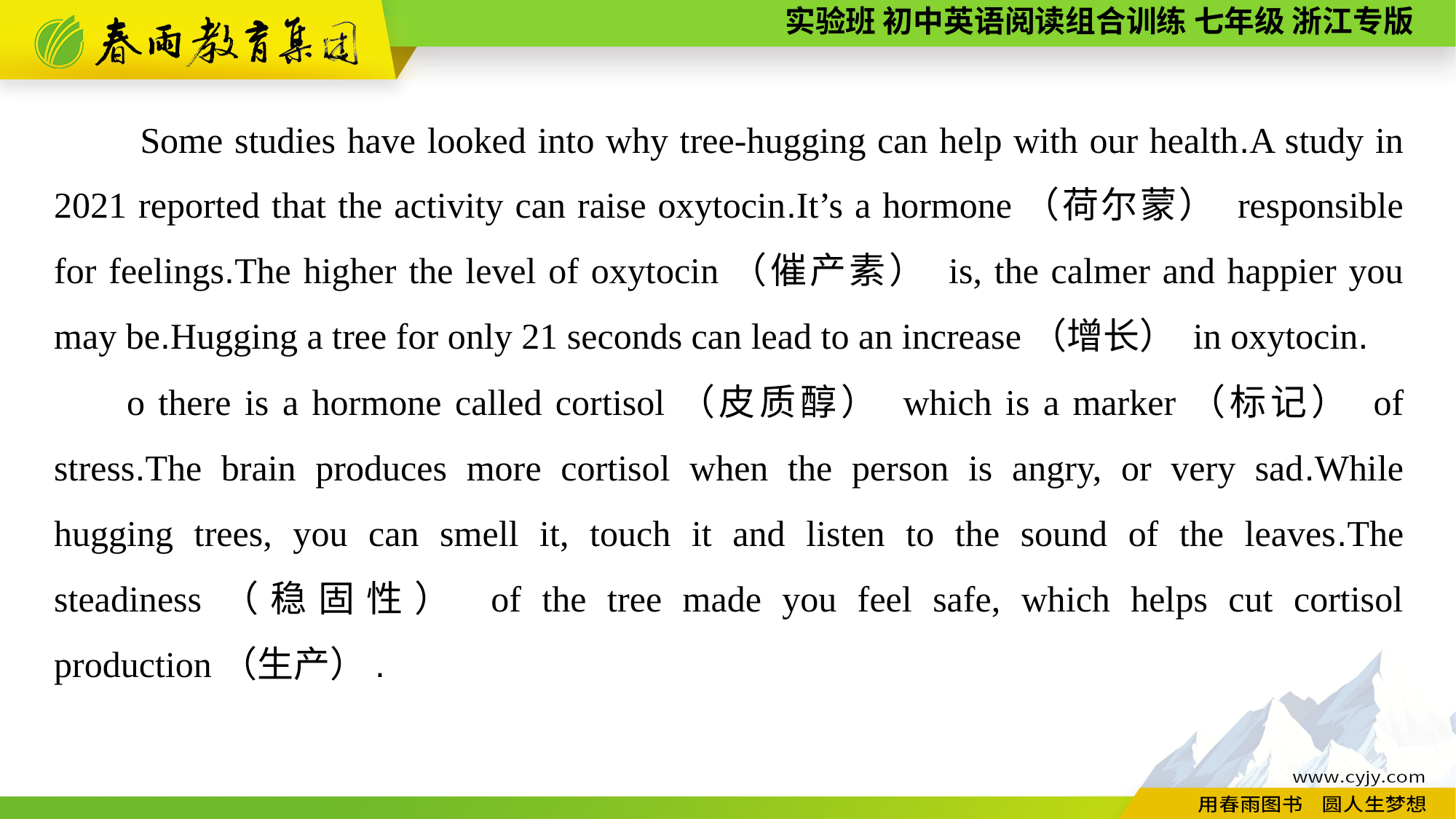

Some studies have looked into why tree-hugging can help with our health.A study in 2021 reported that the activity can raise oxytocin.It’s a hormone（荷尔蒙） responsible for feelings.The higher the level of oxytocin（催产素） is, the calmer and happier you may be.Hugging a tree for only 21 seconds can lead to an increase（增长） in oxytocin.
o there is a hormone called cortisol（皮质醇） which is a marker（标记） of stress.The brain produces more cortisol when the person is angry, or very sad.While hugging trees, you can smell it, touch it and listen to the sound of the leaves.The steadiness（稳固性） of the tree made you feel safe, which helps cut cortisol production（生产）.